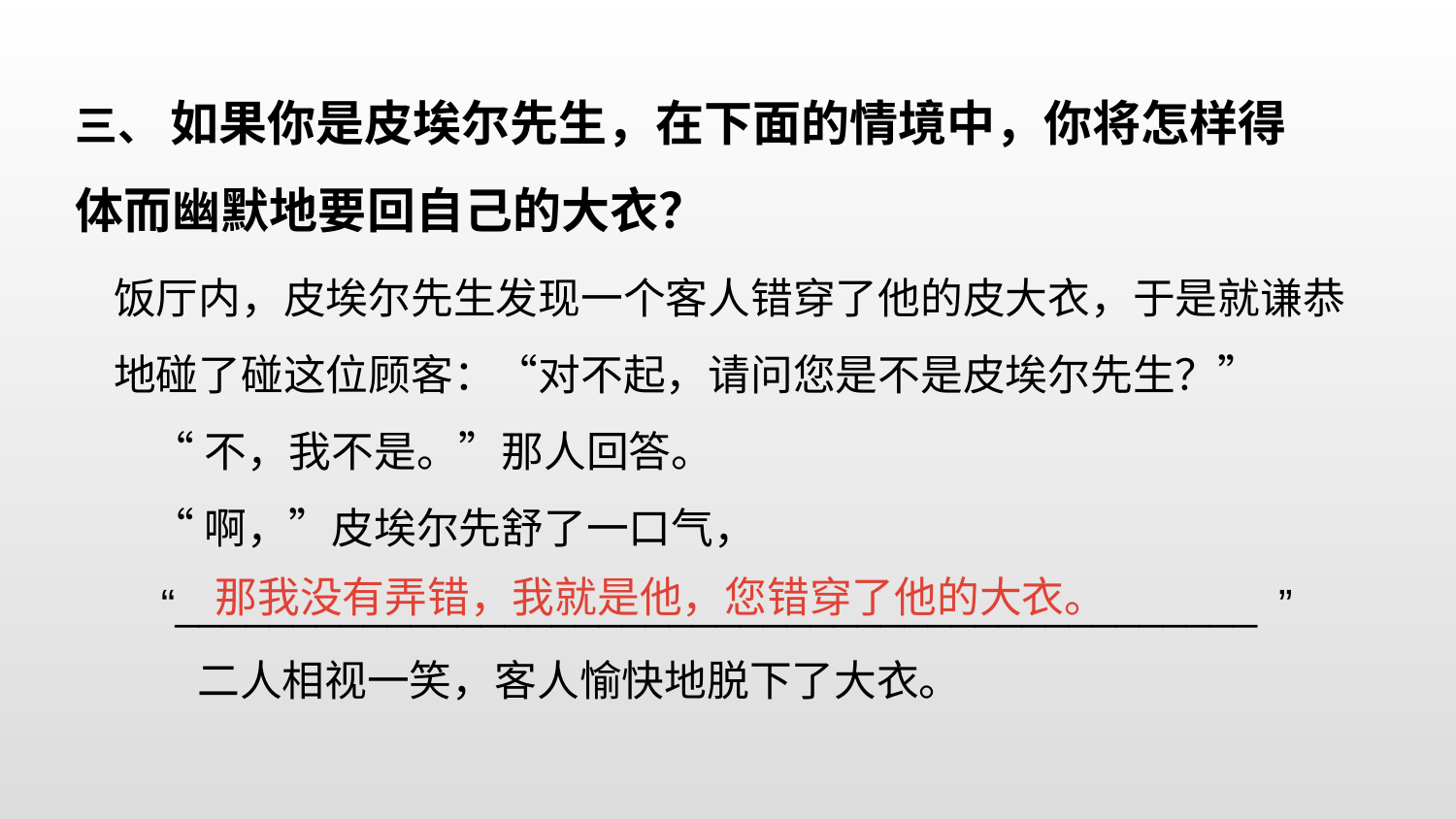

三、 如果你是皮埃尔先生，在下面的情境中，你将怎样得体而幽默地要回自己的大衣？
饭厅内，皮埃尔先生发现一个客人错穿了他的皮大衣，于是就谦恭地碰了碰这位顾客：“对不起，请问您是不是皮埃尔先生？”
    “不，我不是。”那人回答。
    “啊，”皮埃尔先舒了一口气，
    “______________________________________________ ”
    二人相视一笑，客人愉快地脱下了大衣。
那我没有弄错，我就是他，您错穿了他的大衣。